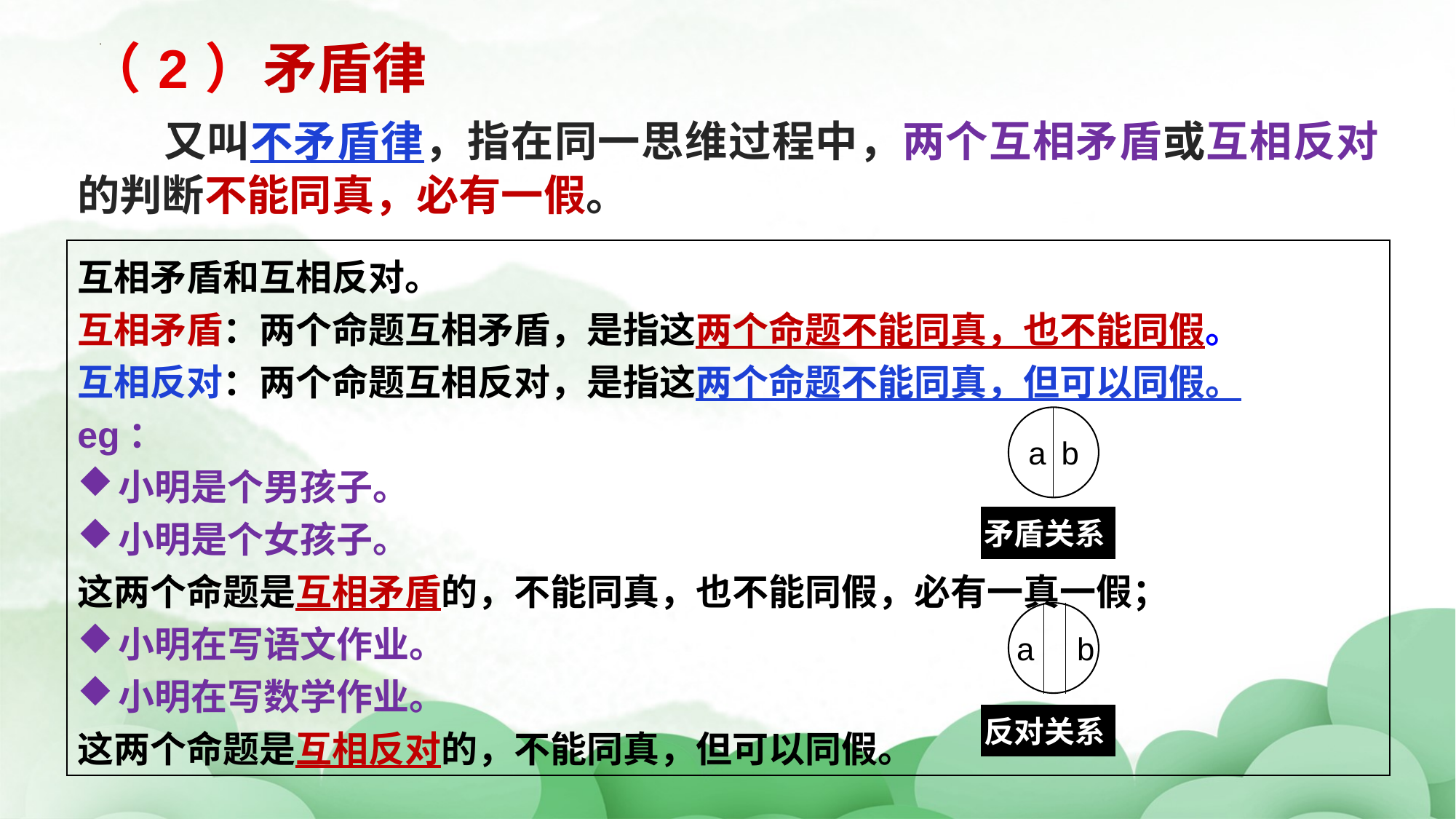

（2）矛盾律
       又叫不矛盾律，指在同一思维过程中，两个互相矛盾或互相反对的判断不能同真，必有一假。
互相矛盾和互相反对。
互相矛盾：两个命题互相矛盾，是指这两个命题不能同真，也不能同假。
互相反对：两个命题互相反对，是指这两个命题不能同真，但可以同假。
eg：
小明是个男孩子。
小明是个女孩子。
这两个命题是互相矛盾的，不能同真，也不能同假，必有一真一假；
小明在写语文作业。
小明在写数学作业。
这两个命题是互相反对的，不能同真，但可以同假。

a
b
矛盾关系

a
b
反对关系